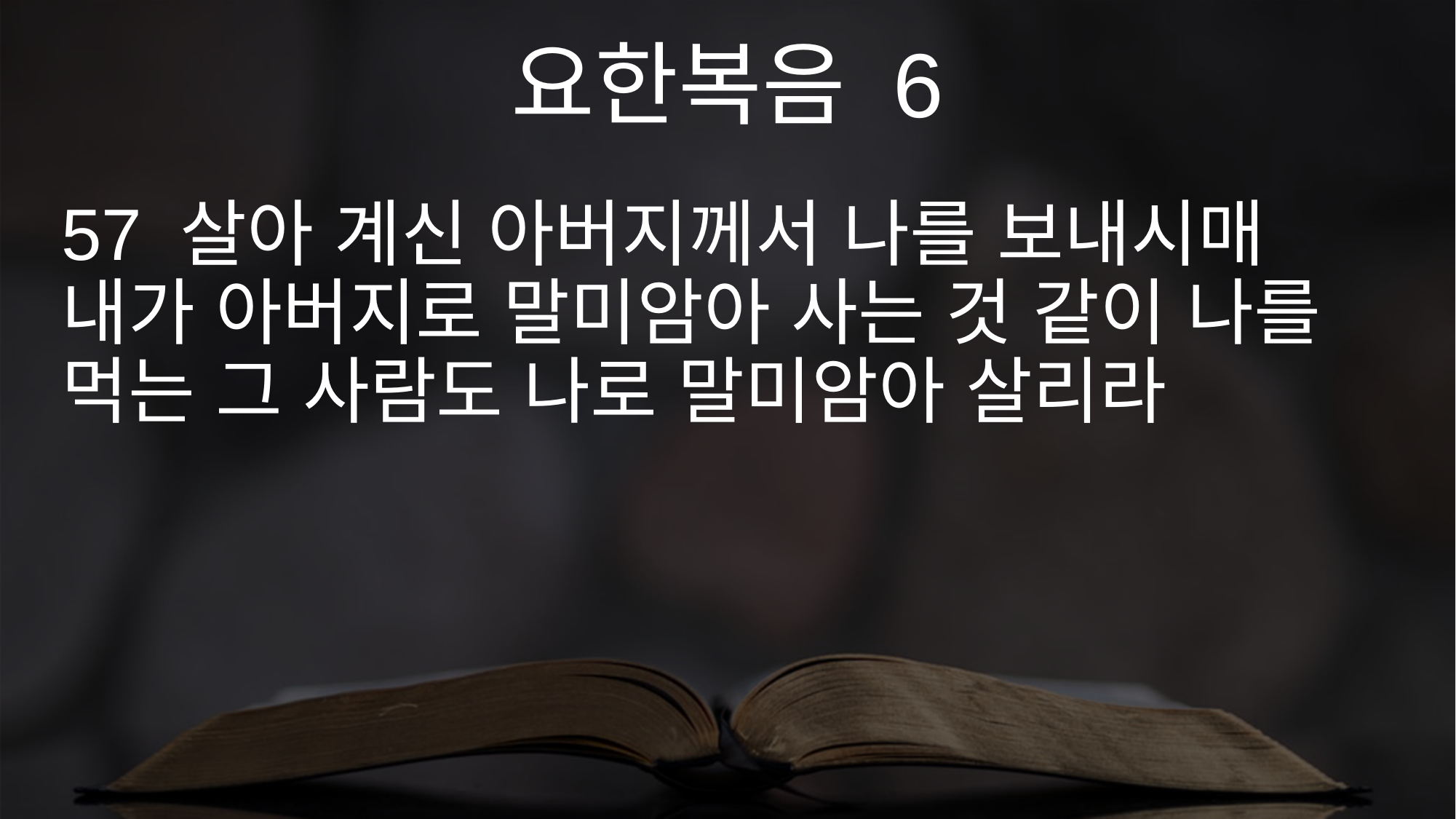

요한복음 6
57 살아 계신 아버지께서 나를 보내시매 내가 아버지로 말미암아 사는 것 같이 나를 먹는 그 사람도 나로 말미암아 살리라